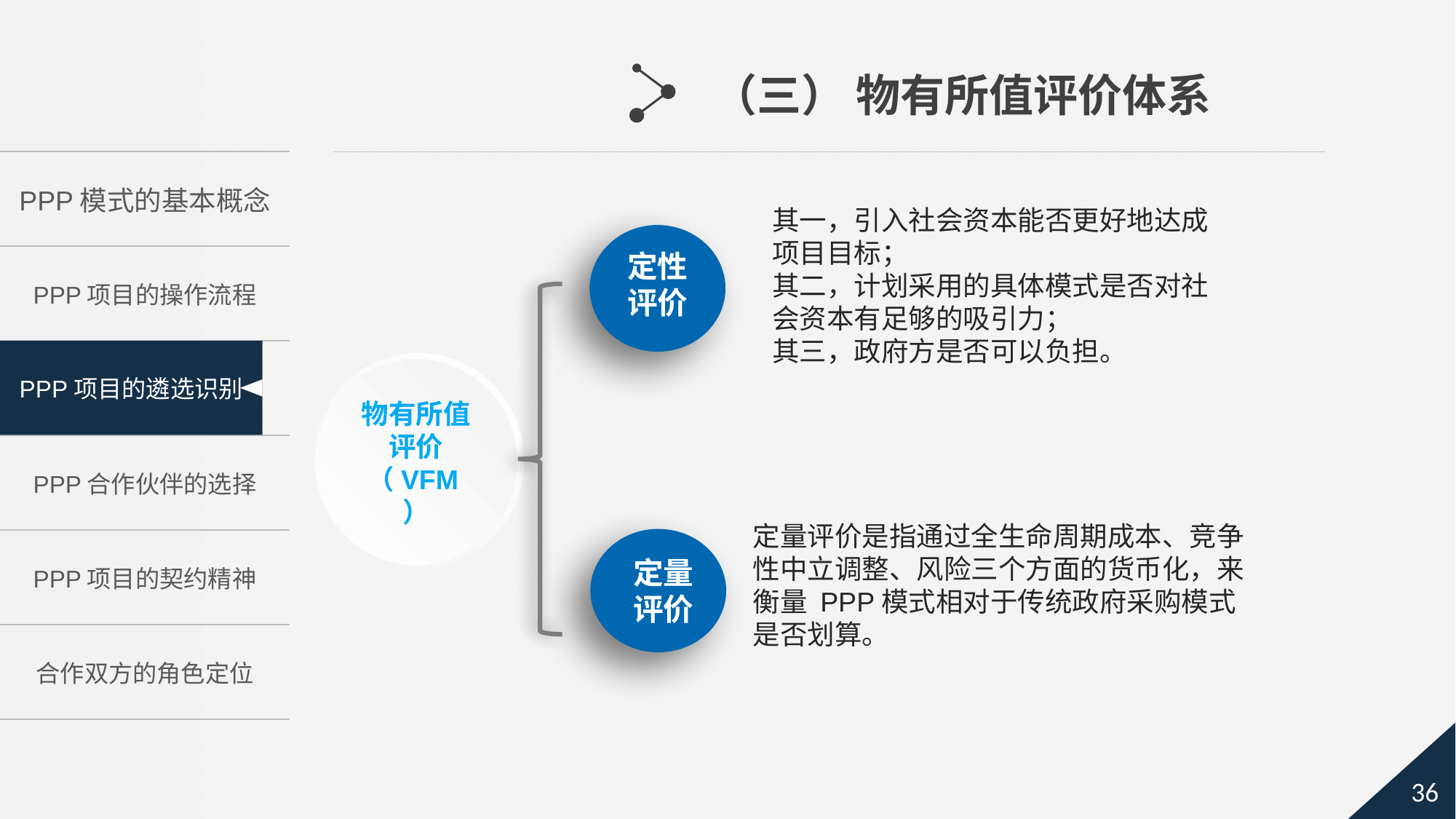

（三） 物有所值评价体系
其一，引入社会资本能否更好地达成项目目标；
其二，计划采用的具体模式是否对社会资本有足够的吸引力；
其三，政府方是否可以负担。

定性评价

物有所值评价（VFM）
定量评价是指通过全生命周期成本、竞争性中立调整、风险三个方面的货币化，来衡量 PPP模式相对于传统政府采购模式是否划算。

定量评价